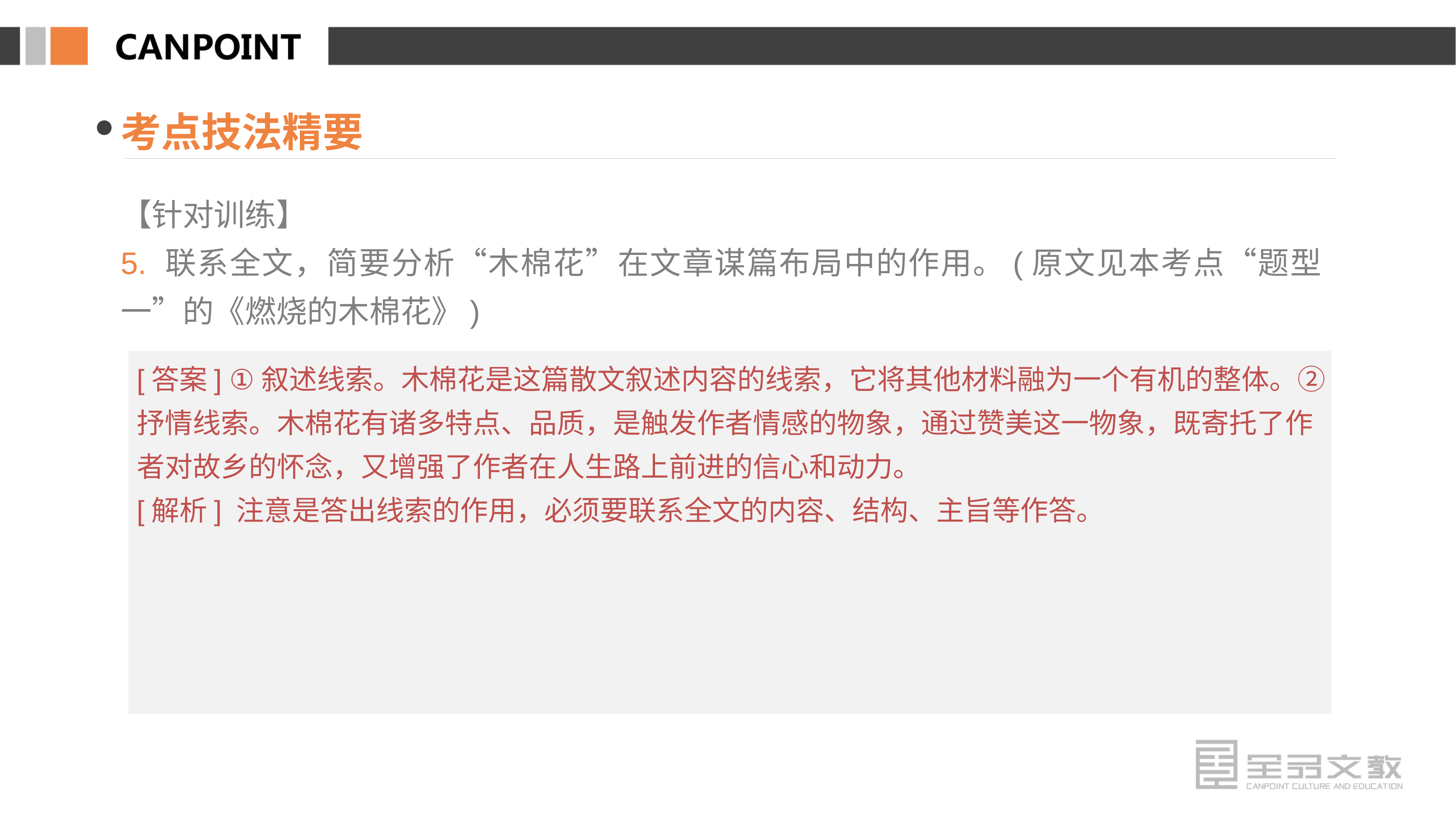

考点技法精要

【针对训练】
5. 联系全文，简要分析“木棉花”在文章谋篇布局中的作用。(原文见本考点“题型一”的《燃烧的木棉花》)
[答案] ①叙述线索。木棉花是这篇散文叙述内容的线索，它将其他材料融为一个有机的整体。②抒情线索。木棉花有诸多特点、品质，是触发作者情感的物象，通过赞美这一物象，既寄托了作者对故乡的怀念，又增强了作者在人生路上前进的信心和动力。
[解析] 注意是答出线索的作用，必须要联系全文的内容、结构、主旨等作答。